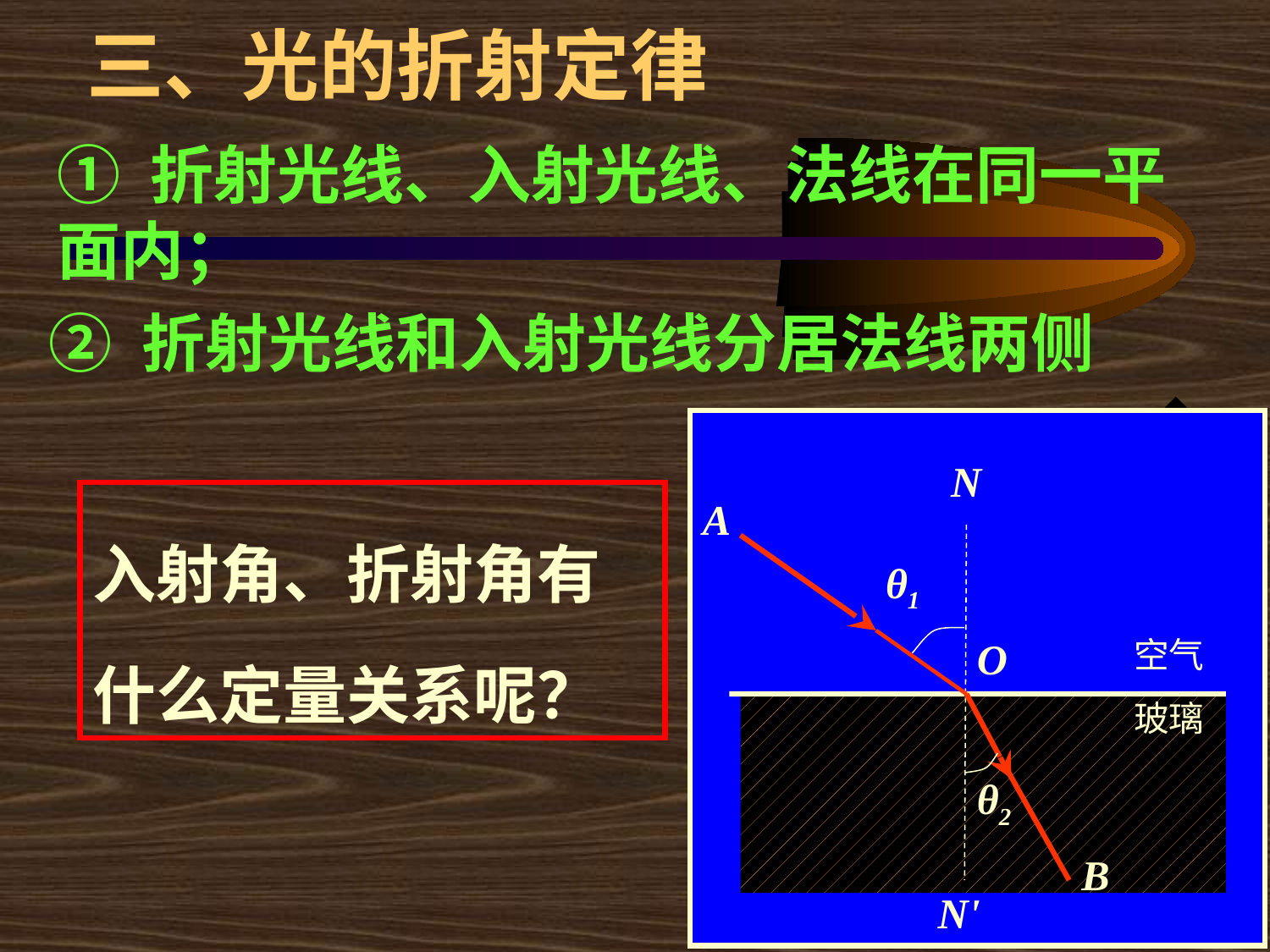

三、光的折射定律
① 折射光线、入射光线、法线在同一平面内；
② 折射光线和入射光线分居法线两侧

N
A

θ1

O
空气

玻璃

θ2
B
N'
入射角、折射角有什么定量关系呢？